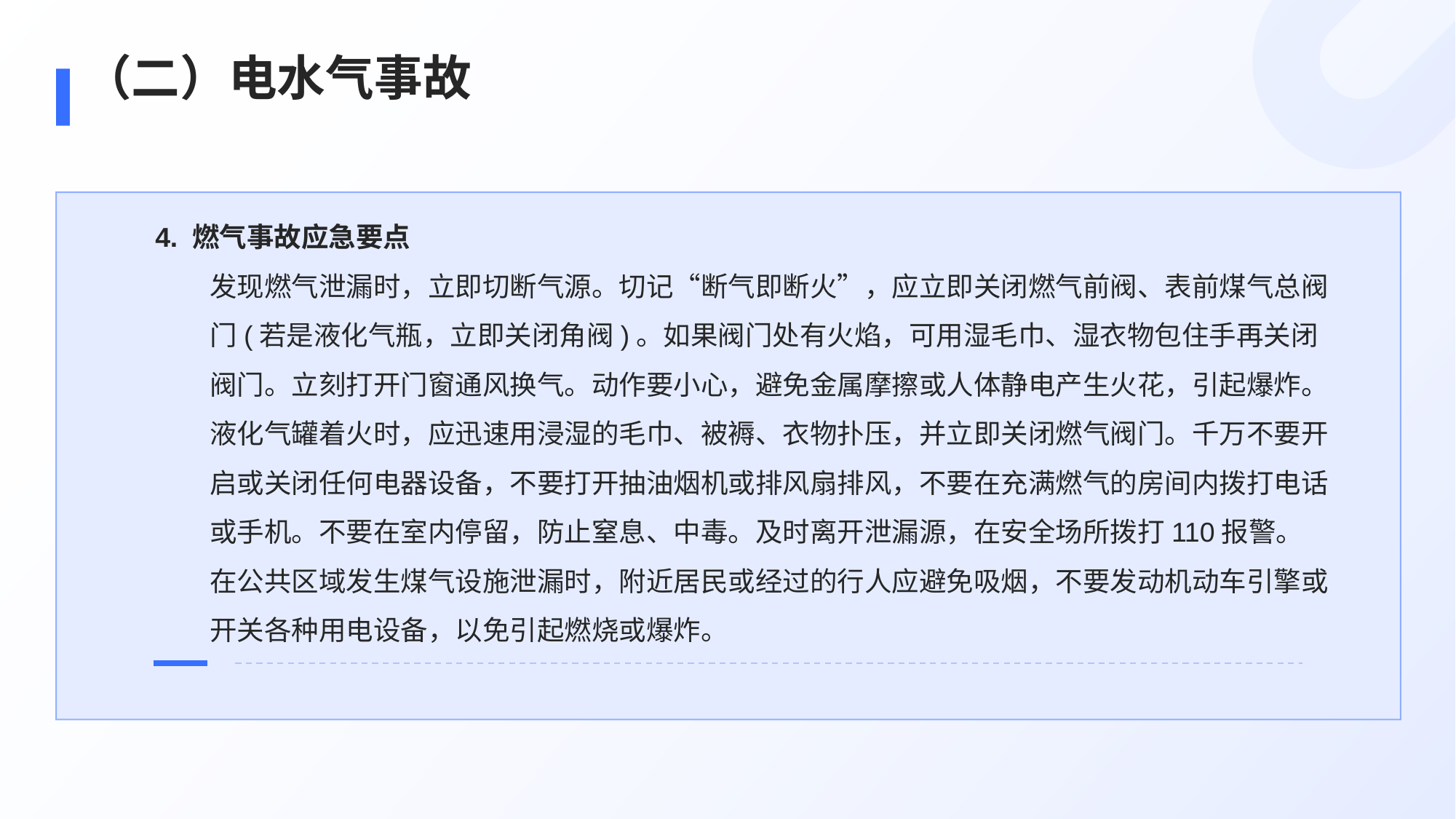

# （二）电水气事故

4. 燃气事故应急要点
发现燃气泄漏时，立即切断气源。切记“断气即断火”，应立即关闭燃气前阀、表前煤气总阀门(若是液化气瓶，立即关闭角阀)。如果阀门处有火焰，可用湿毛巾、湿衣物包住手再关闭阀门。立刻打开门窗通风换气。动作要小心，避免金属摩擦或人体静电产生火花，引起爆炸。液化气罐着火时，应迅速用浸湿的毛巾、被褥、衣物扑压，并立即关闭燃气阀门。千万不要开启或关闭任何电器设备，不要打开抽油烟机或排风扇排风，不要在充满燃气的房间内拨打电话或手机。不要在室内停留，防止窒息、中毒。及时离开泄漏源，在安全场所拨打110报警。在公共区域发生煤气设施泄漏时，附近居民或经过的行人应避免吸烟，不要发动机动车引擎或开关各种用电设备，以免引起燃烧或爆炸。